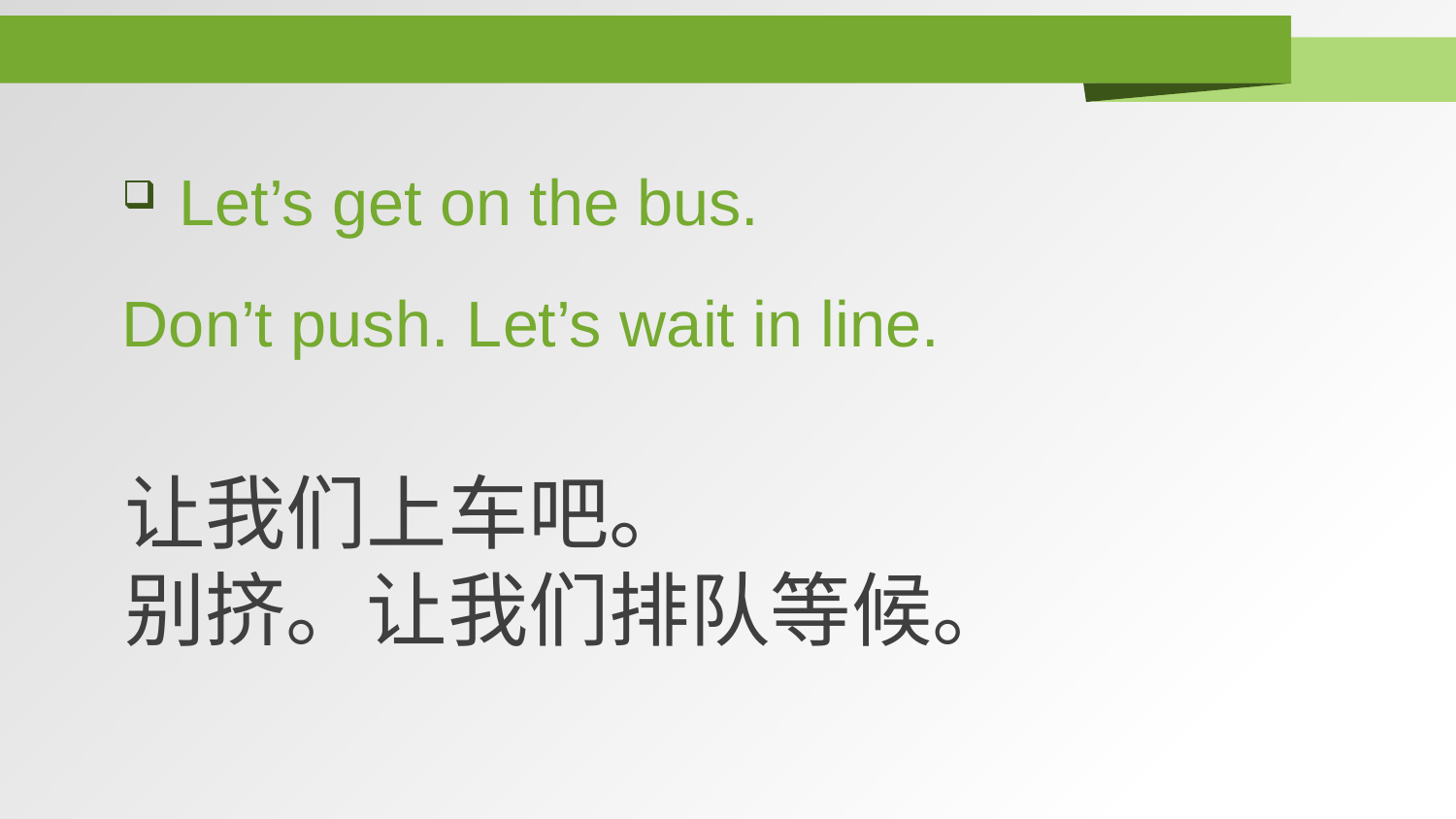

Let’s get on the bus.
Don’t push. Let’s wait in line.

让我们上车吧。
别挤。让我们排队等候。